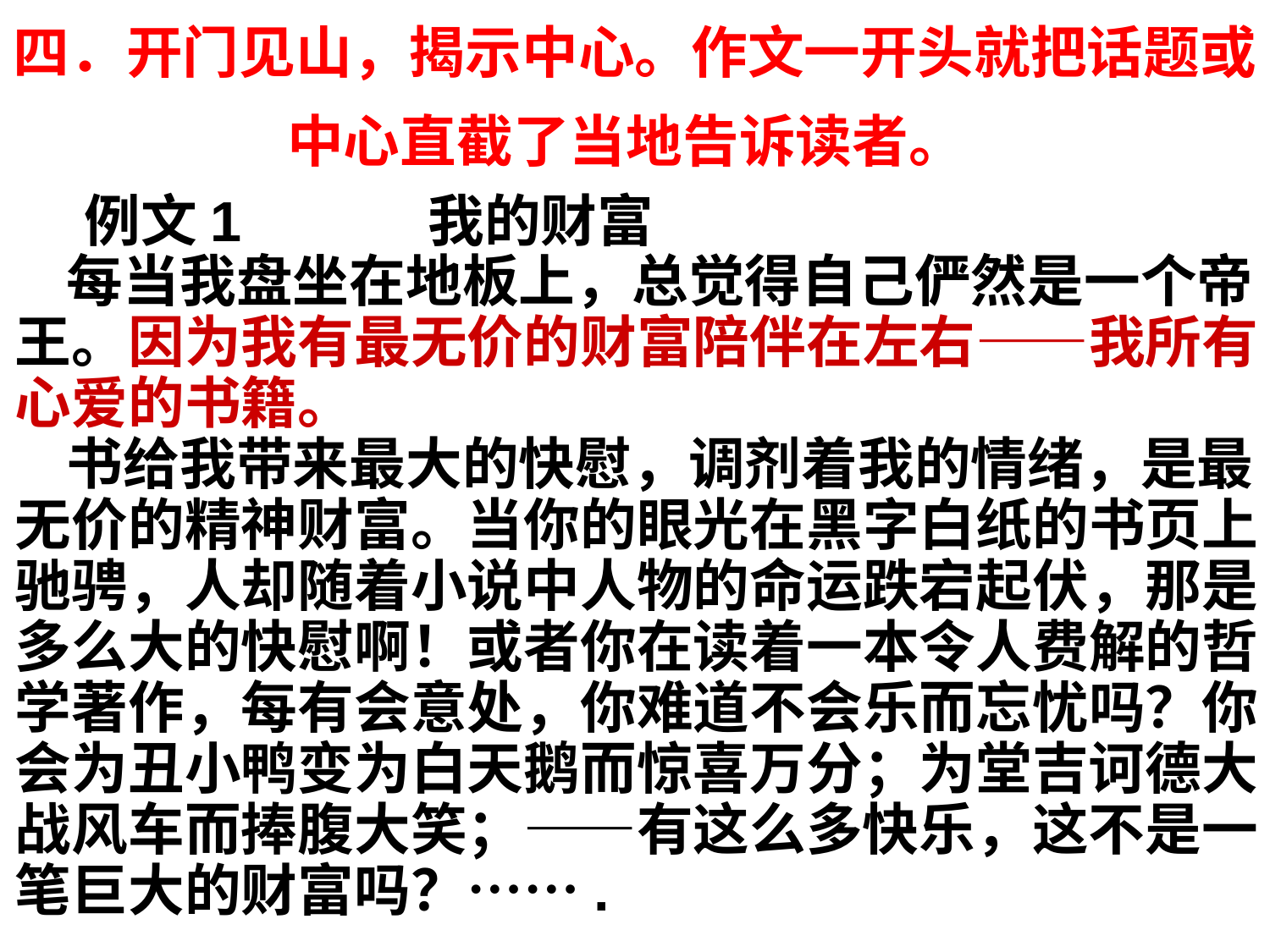

# 四．开门见山，揭示中心。作文一开头就把话题或中心直截了当地告诉读者。
        例文1           我的财富
    每当我盘坐在地板上，总觉得自己俨然是一个帝王。因为我有最无价的财富陪伴在左右——我所有心爱的书籍。
    书给我带来最大的快慰，调剂着我的情绪，是最无价的精神财富。当你的眼光在黑字白纸的书页上驰骋，人却随着小说中人物的命运跌宕起伏，那是多么大的快慰啊！或者你在读着一本令人费解的哲学著作，每有会意处，你难道不会乐而忘忧吗？你会为丑小鸭变为白天鹅而惊喜万分；为堂吉诃德大战风车而捧腹大笑；——有这么多快乐，这不是一笔巨大的财富吗？…….